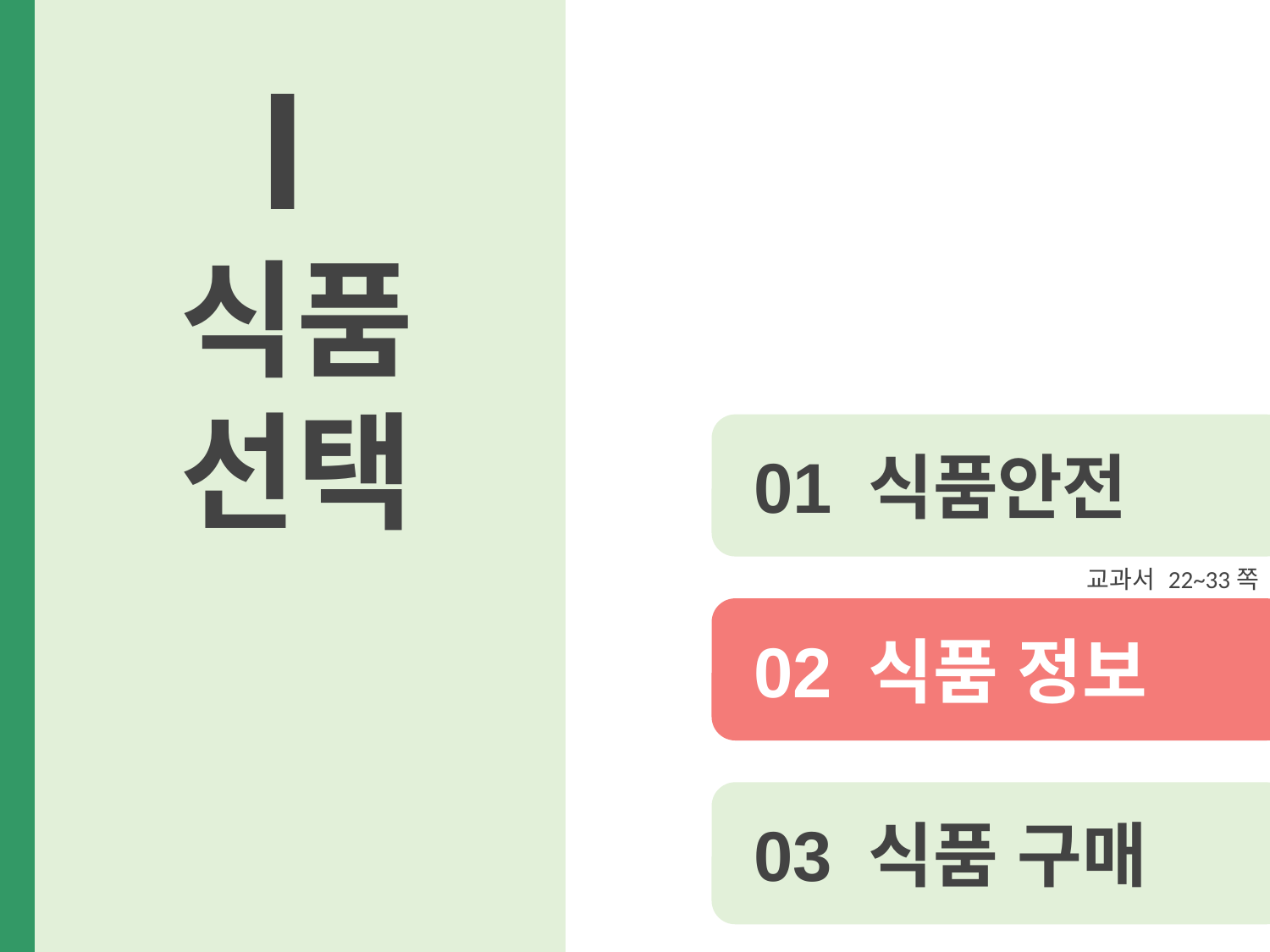

Ⅰ
식품 선택
01 식품안전
교과서 22~33쪽
02 식품 정보
03 식품 구매